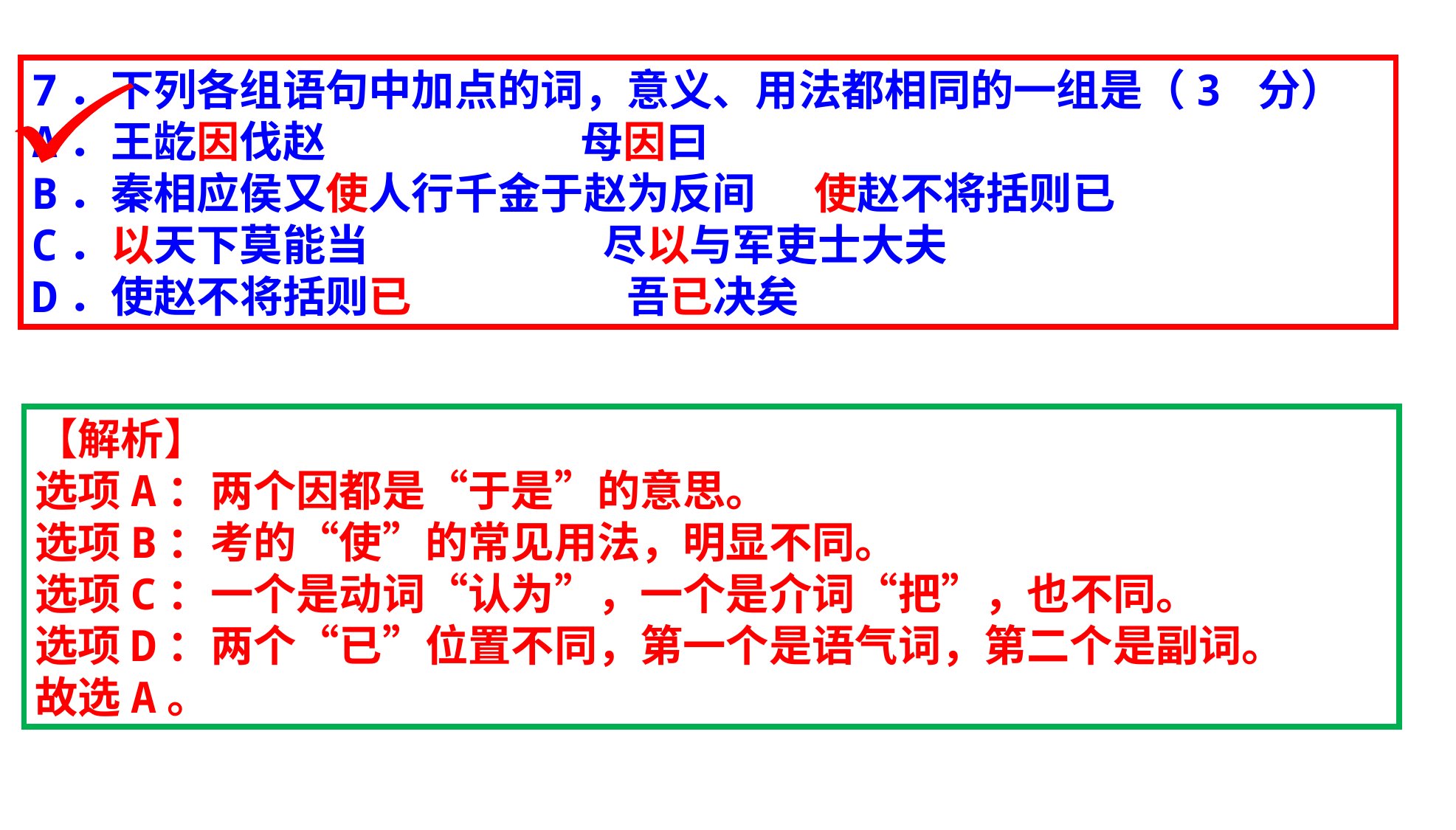

7．下列各组语句中加点的词，意义、用法都相同的一组是（3 分）
A．王龁因伐赵                          母因曰
B．秦相应侯又使人行千金于赵为反间      使赵不将括则已
C．以天下莫能当                        尽以与军吏士大夫
D．使赵不将括则已                      吾已决矣

【解析】
选项A：两个因都是“于是”的意思。
选项B：考的“使”的常见用法，明显不同。
选项C：一个是动词“认为”，一个是介词“把”，也不同。
选项D：两个“已”位置不同，第一个是语气词，第二个是副词。
故选A。